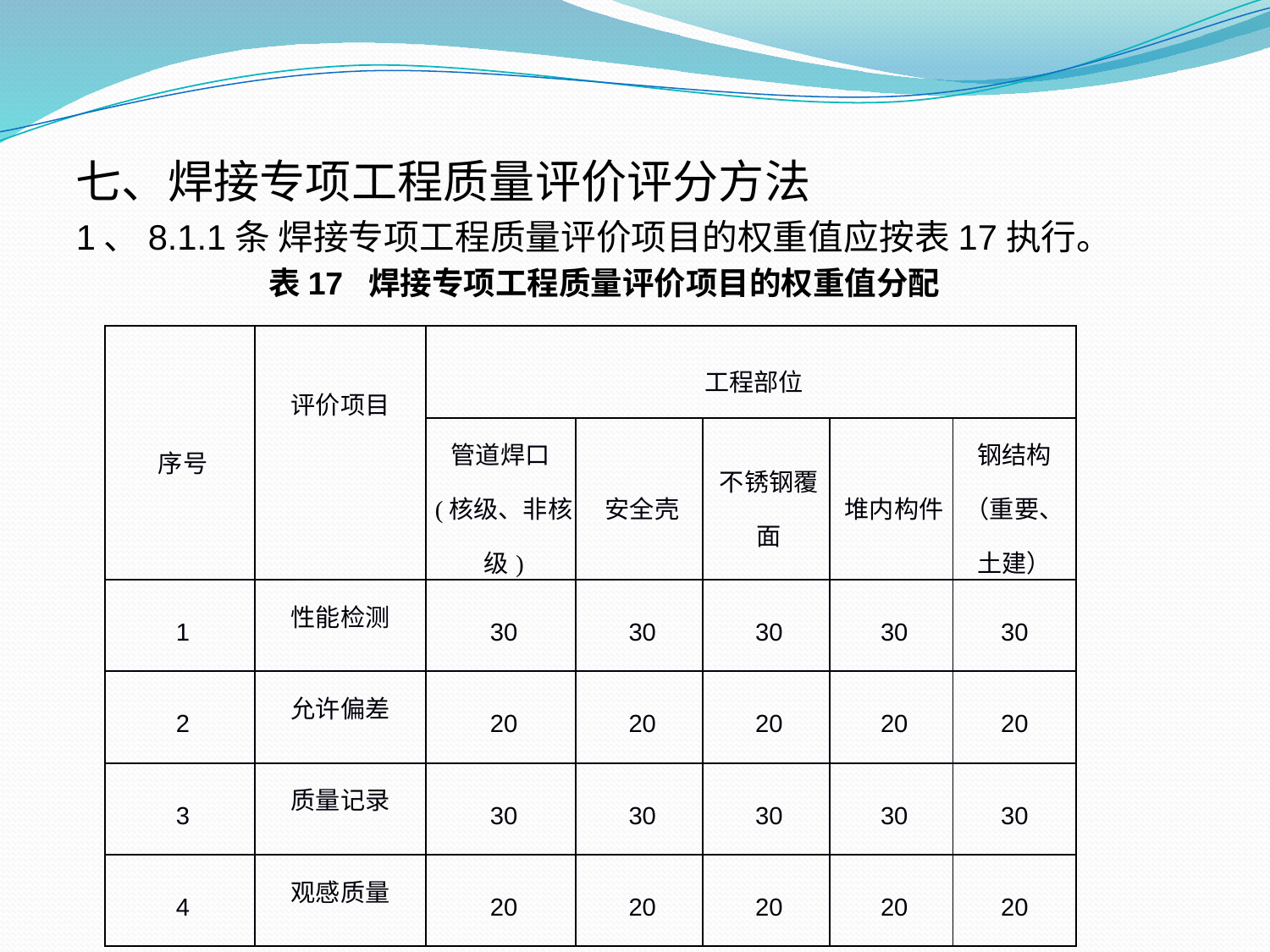

七、焊接专项工程质量评价评分方法
1、8.1.1条 焊接专项工程质量评价项目的权重值应按表17执行。
表17  焊接专项工程质量评价项目的权重值分配

| 序号 | 评价项目 | 工程部位 |  |  |  |  |
| --- | --- | --- | --- | --- | --- | --- |
|  |  | 管道焊口(核级、非核级) | 安全壳 | 不锈钢覆面 | 堆内构件 | 钢结构（重要、土建） |
| 1 | 性能检测 | 30 | 30 | 30 | 30 | 30 |
| 2 | 允许偏差 | 20 | 20 | 20 | 20 | 20 |
| 3 | 质量记录 | 30 | 30 | 30 | 30 | 30 |
| 4 | 观感质量 | 20 | 20 | 20 | 20 | 20 |